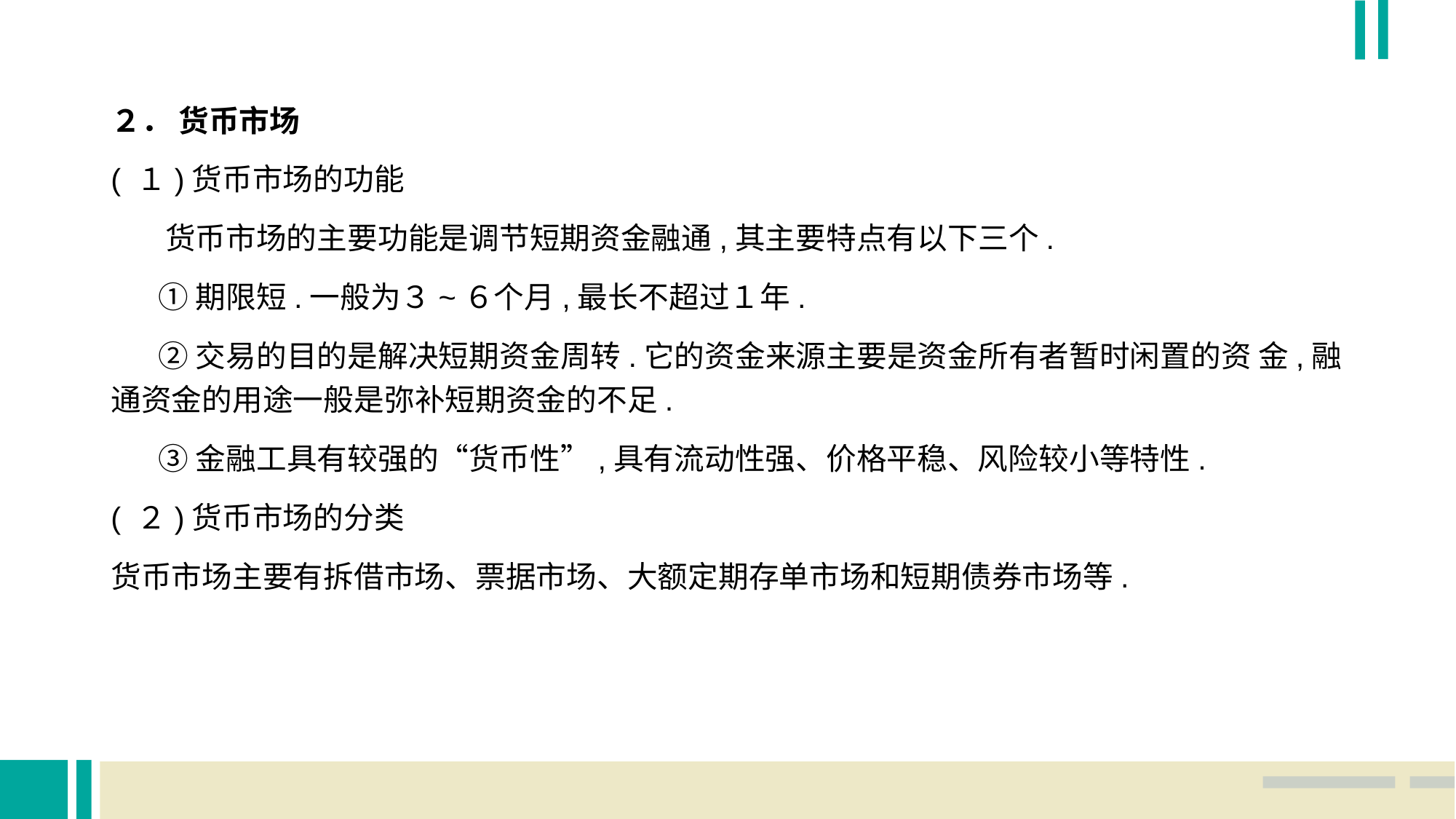

２． 货币市场
( １)货币市场的功能
       货币市场的主要功能是调节短期资金融通,其主要特点有以下三个.
       ①期限短.一般为３~６个月,最长不超过１年.
       ②交易的目的是解决短期资金周转.它的资金来源主要是资金所有者暂时闲置的资 金,融通资金的用途一般是弥补短期资金的不足.
       ③金融工具有较强的“货币性”,具有流动性强、价格平稳、风险较小等特性.
( ２)货币市场的分类
货币市场主要有拆借市场、票据市场、大额定期存单市场和短期债券市场等.